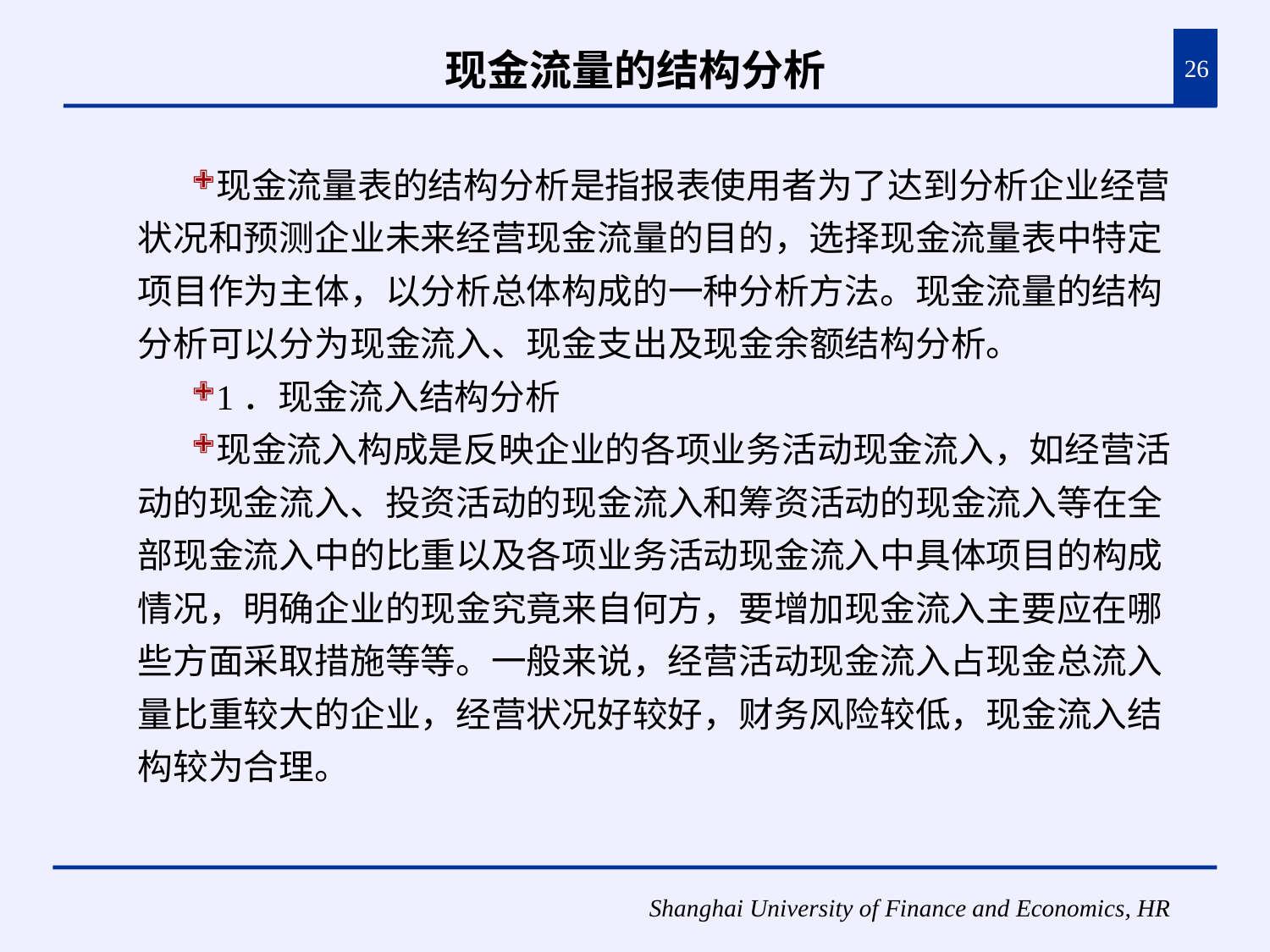

# 现金流量的结构分析
26
现金流量表的结构分析是指报表使用者为了达到分析企业经营状况和预测企业未来经营现金流量的目的，选择现金流量表中特定项目作为主体，以分析总体构成的一种分析方法。现金流量的结构分析可以分为现金流入、现金支出及现金余额结构分析。
1．现金流入结构分析
现金流入构成是反映企业的各项业务活动现金流入，如经营活动的现金流入、投资活动的现金流入和筹资活动的现金流入等在全部现金流入中的比重以及各项业务活动现金流入中具体项目的构成情况，明确企业的现金究竟来自何方，要增加现金流入主要应在哪些方面采取措施等等。一般来说，经营活动现金流入占现金总流入量比重较大的企业，经营状况好较好，财务风险较低，现金流入结构较为合理。